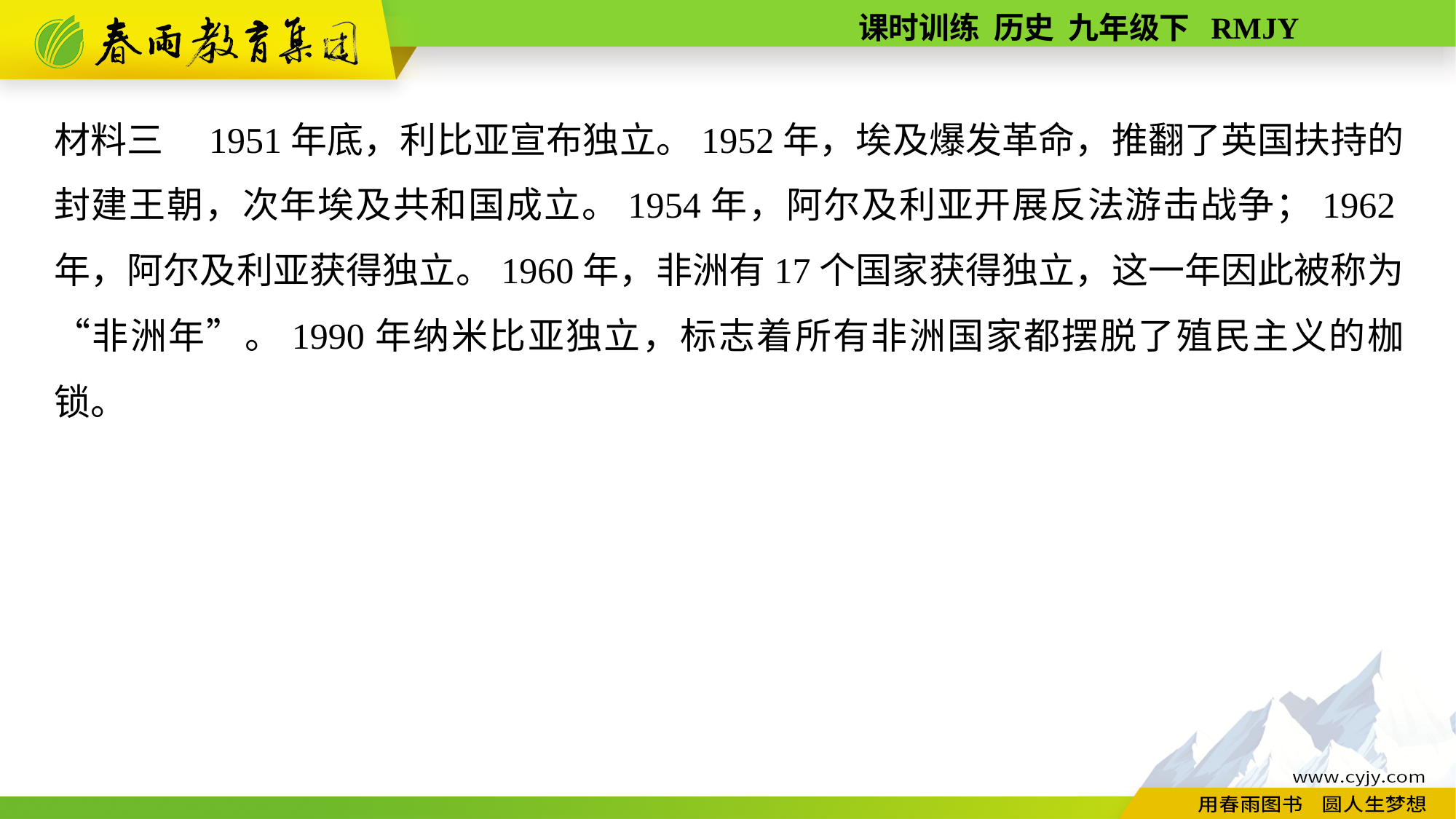

材料三　1951年底，利比亚宣布独立。1952年，埃及爆发革命，推翻了英国扶持的封建王朝，次年埃及共和国成立。1954年，阿尔及利亚开展反法游击战争；1962年，阿尔及利亚获得独立。1960年，非洲有17个国家获得独立，这一年因此被称为“非洲年”。1990年纳米比亚独立，标志着所有非洲国家都摆脱了殖民主义的枷锁。